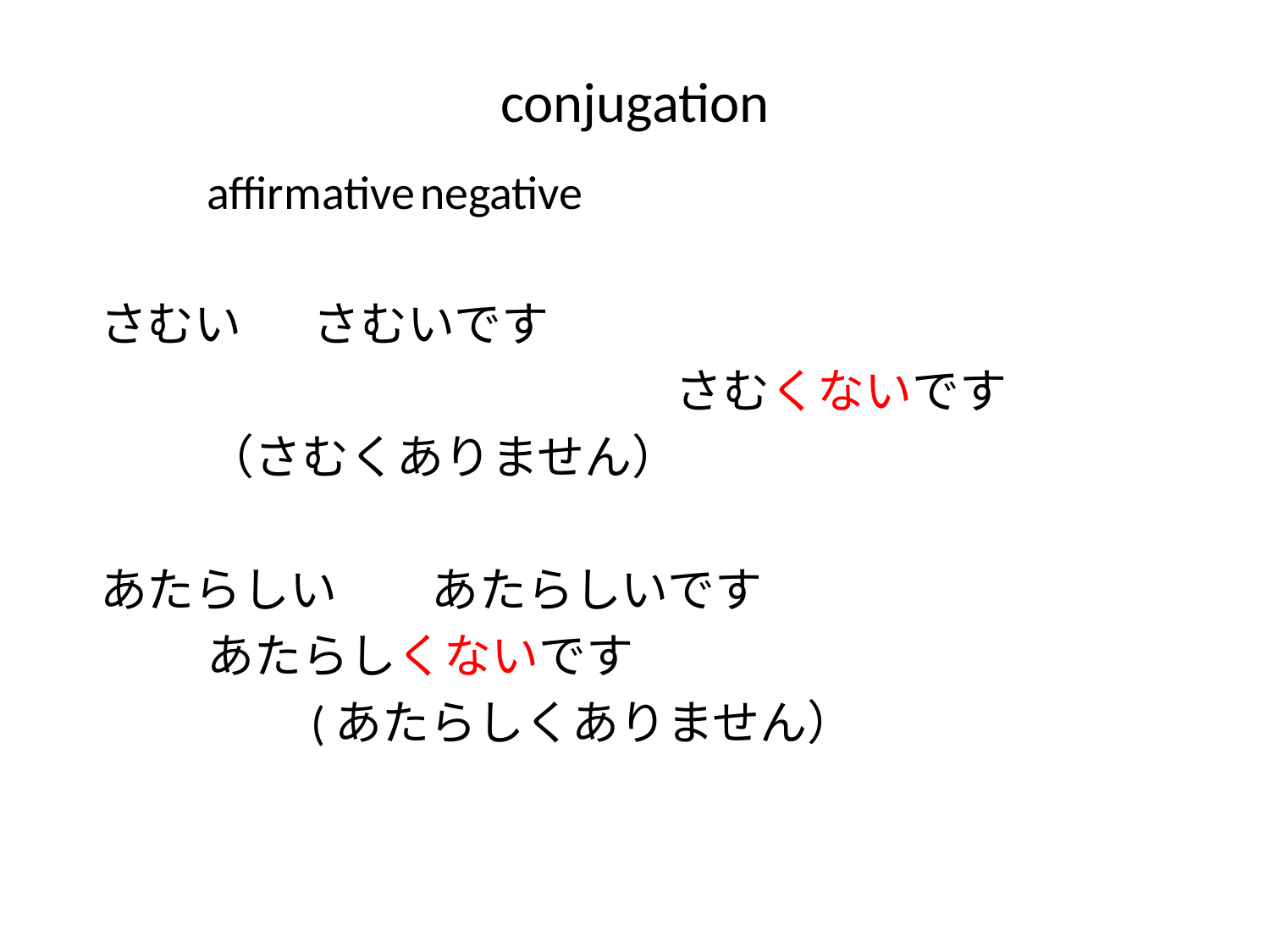

# conjugation
		affirmative			negative

さむい     	さむいです
　　　　　　　　			              さむくないです
					（さむくありません）

あたらしい　　あたらしいです
					あたらしくないです
				　　(あたらしくありません）